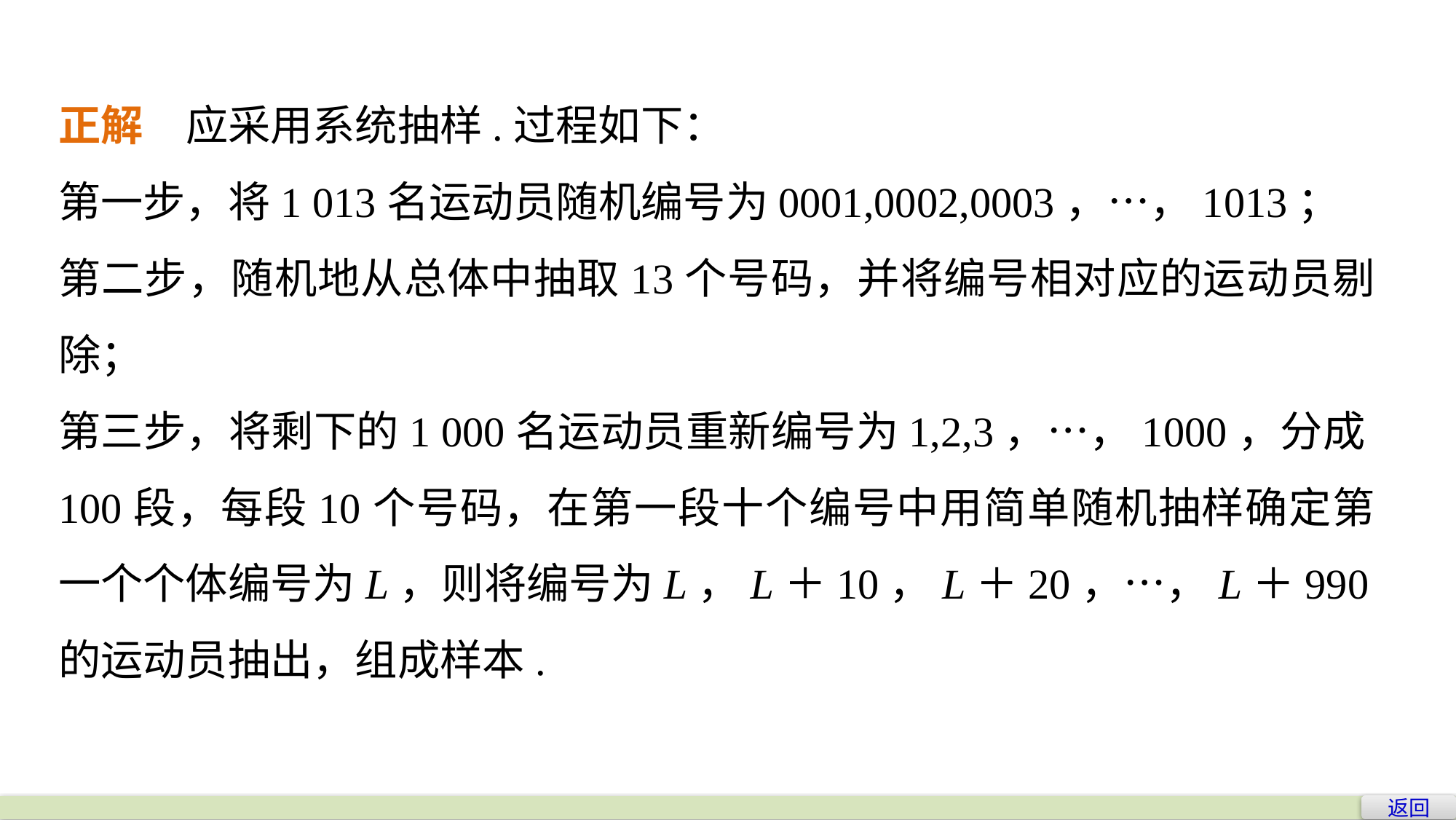

正解　应采用系统抽样.过程如下：
第一步，将1 013名运动员随机编号为0001,0002,0003，…，1013；
第二步，随机地从总体中抽取13个号码，并将编号相对应的运动员剔除；
第三步，将剩下的1 000名运动员重新编号为1,2,3，…，1000，分成100段，每段10个号码，在第一段十个编号中用简单随机抽样确定第一个个体编号为L，则将编号为L，L＋10，L＋20，…，L＋990的运动员抽出，组成样本.
返回